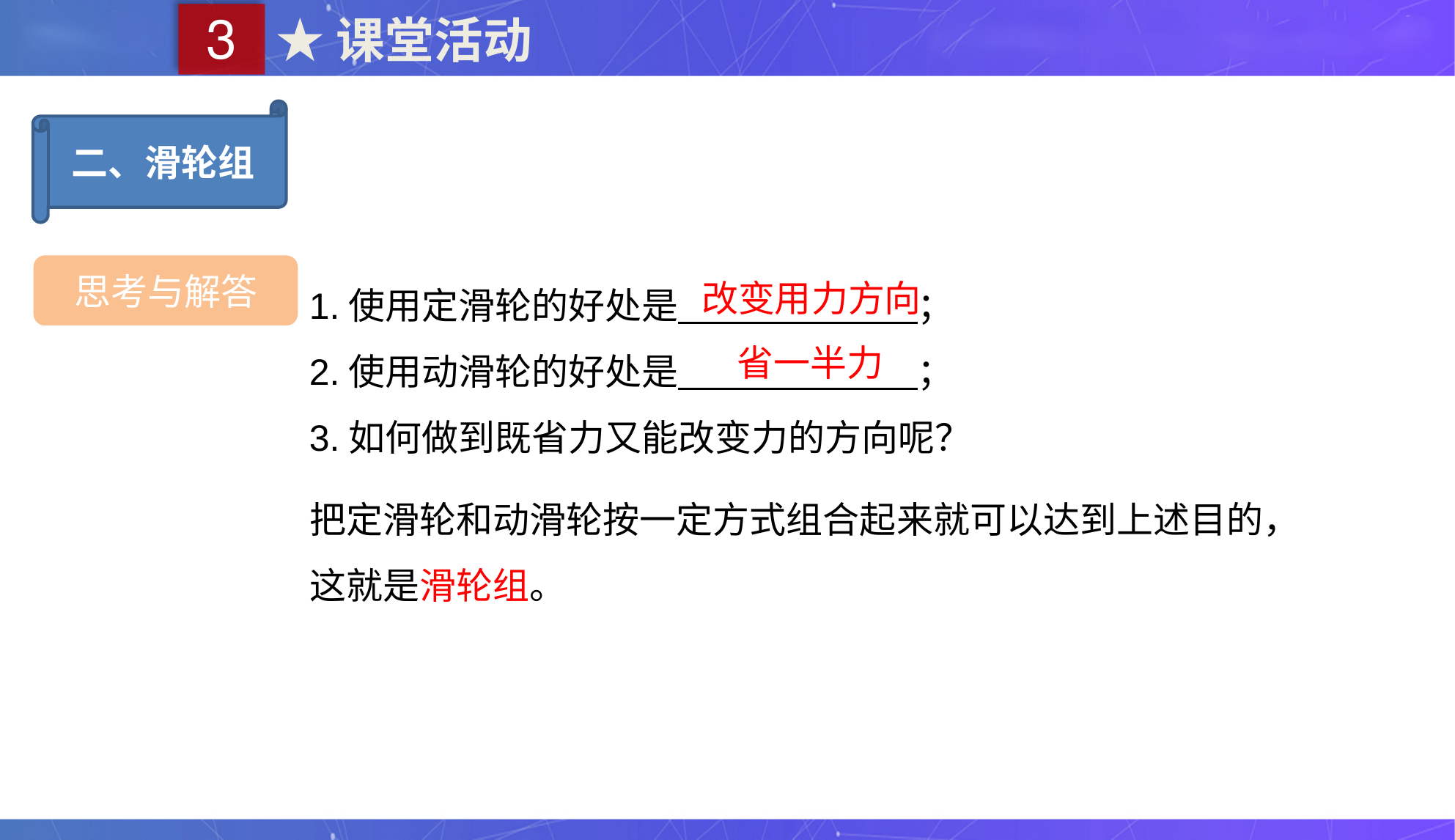

3
★课堂活动
二、滑轮组
思考与解答
1.使用定滑轮的好处是                             ；
2.使用动滑轮的好处是                             ；
3.如何做到既省力又能改变力的方向呢？
改变用力方向
省一半力
把定滑轮和动滑轮按一定方式组合起来就可以达到上述目的，这就是滑轮组。